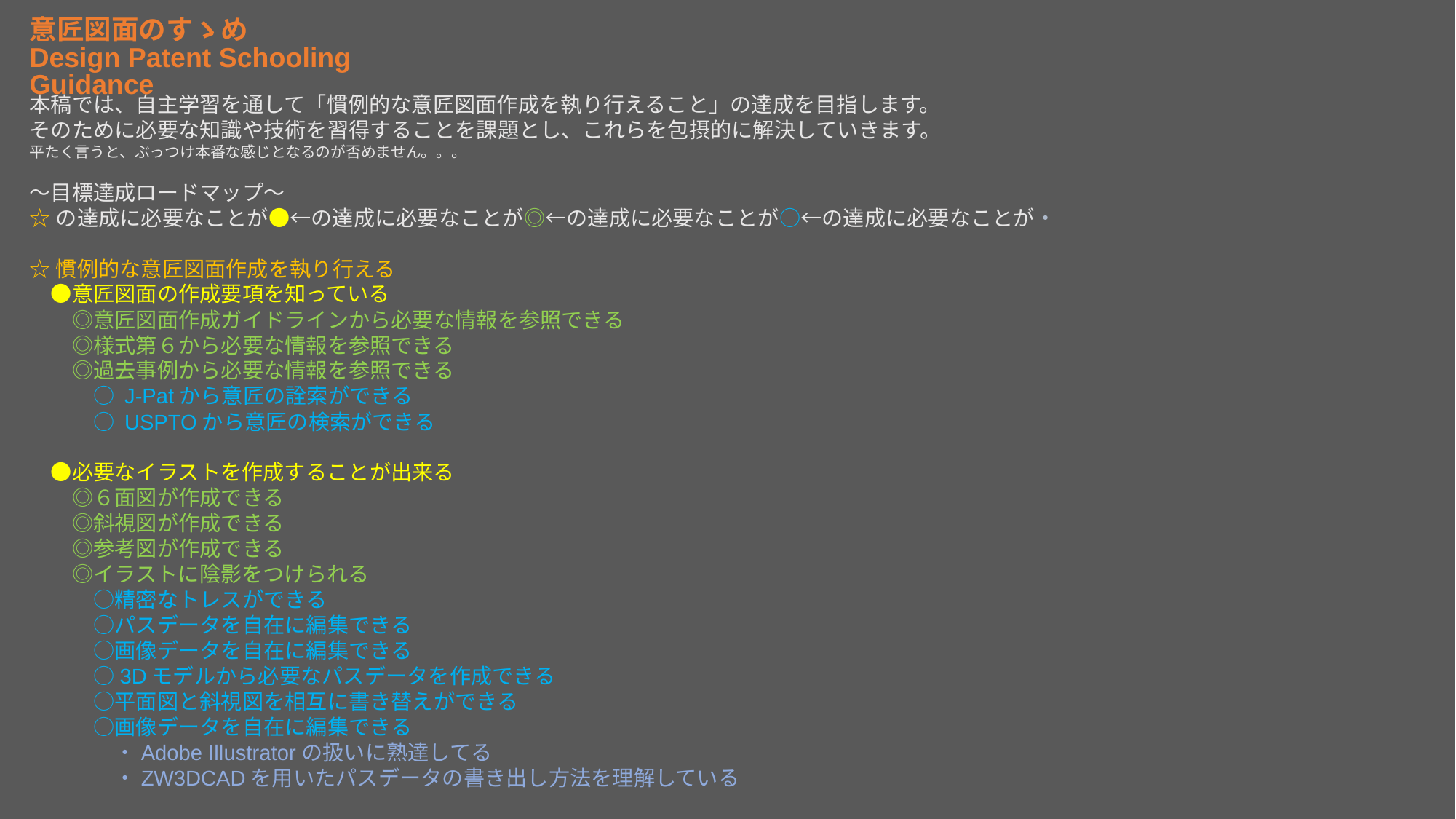

意匠図面のすゝめ
Design Patent Schooling Guidance
本稿では、自主学習を通して「慣例的な意匠図面作成を執り行えること」の達成を目指します。
そのために必要な知識や技術を習得することを課題とし、これらを包摂的に解決していきます。
平たく言うと、ぶっつけ本番な感じとなるのが否めません。。。
～目標達成ロードマップ～
☆の達成に必要なことが●←の達成に必要なことが◎←の達成に必要なことが○←の達成に必要なことが・

☆慣例的な意匠図面作成を執り行える
　●意匠図面の作成要項を知っている
　　◎意匠図面作成ガイドラインから必要な情報を参照できる
　　◎様式第６から必要な情報を参照できる
　　◎過去事例から必要な情報を参照できる
　　　○ J-Patから意匠の詮索ができる
　　　○ USPTOから意匠の検索ができる

　●必要なイラストを作成することが出来る
　　◎６面図が作成できる
　　◎斜視図が作成できる
　　◎参考図が作成できる
　　◎イラストに陰影をつけられる
　　　○精密なトレスができる
　　　○パスデータを自在に編集できる
　　　○画像データを自在に編集できる
　　　○3Dモデルから必要なパスデータを作成できる
　　　○平面図と斜視図を相互に書き替えができる
　　　○画像データを自在に編集できる
　　　　・Adobe Illustratorの扱いに熟達してる
　　　　・ZW3DCADを用いたパスデータの書き出し方法を理解している